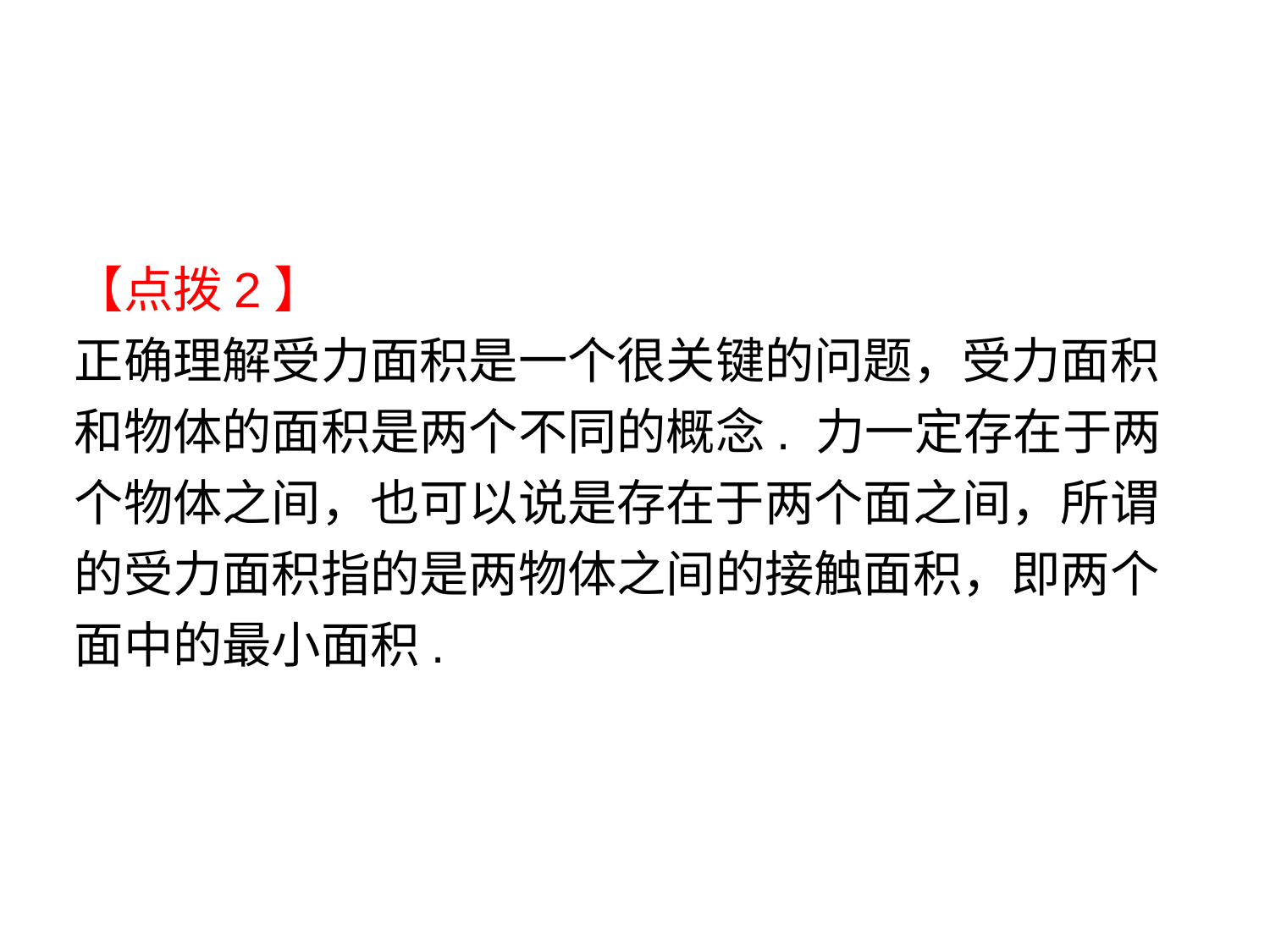

【点拨2】
正确理解受力面积是一个很关键的问题，受力面积和物体的面积是两个不同的概念. 力一定存在于两个物体之间，也可以说是存在于两个面之间，所谓的受力面积指的是两物体之间的接触面积，即两个面中的最小面积.